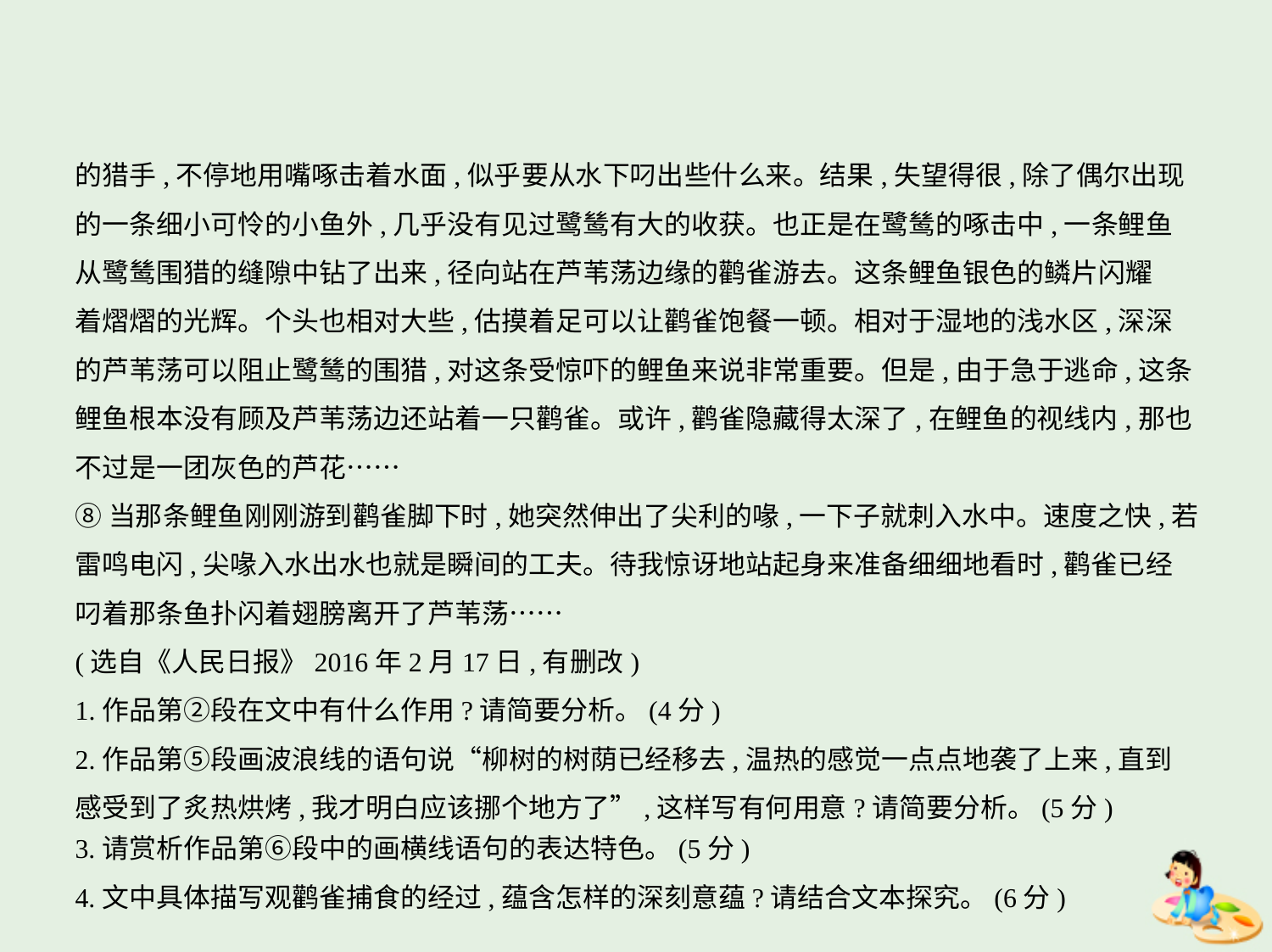

的猎手,不停地用嘴啄击着水面,似乎要从水下叼出些什么来。结果,失望得很,除了偶尔出现
的一条细小可怜的小鱼外,几乎没有见过鹭鸶有大的收获。也正是在鹭鸶的啄击中,一条鲤鱼
从鹭鸶围猎的缝隙中钻了出来,径向站在芦苇荡边缘的鹳雀游去。这条鲤鱼银色的鳞片闪耀
着熠熠的光辉。个头也相对大些,估摸着足可以让鹳雀饱餐一顿。相对于湿地的浅水区,深深
的芦苇荡可以阻止鹭鸶的围猎,对这条受惊吓的鲤鱼来说非常重要。但是,由于急于逃命,这条
鲤鱼根本没有顾及芦苇荡边还站着一只鹳雀。或许,鹳雀隐藏得太深了,在鲤鱼的视线内,那也
不过是一团灰色的芦花……
⑧当那条鲤鱼刚刚游到鹳雀脚下时,她突然伸出了尖利的喙,一下子就刺入水中。速度之快,若
雷鸣电闪,尖喙入水出水也就是瞬间的工夫。待我惊讶地站起身来准备细细地看时,鹳雀已经
叼着那条鱼扑闪着翅膀离开了芦苇荡……
(选自《人民日报》2016年2月17日,有删改)
1.作品第②段在文中有什么作用?请简要分析。(4分)
2.作品第⑤段画波浪线的语句说“柳树的树荫已经移去,温热的感觉一点点地袭了上来,直到
感受到了炙热烘烤,我才明白应该挪个地方了”,这样写有何用意?请简要分析。(5分)
3.请赏析作品第⑥段中的画横线语句的表达特色。(5分)
4.文中具体描写观鹳雀捕食的经过,蕴含怎样的深刻意蕴?请结合文本探究。(6分)